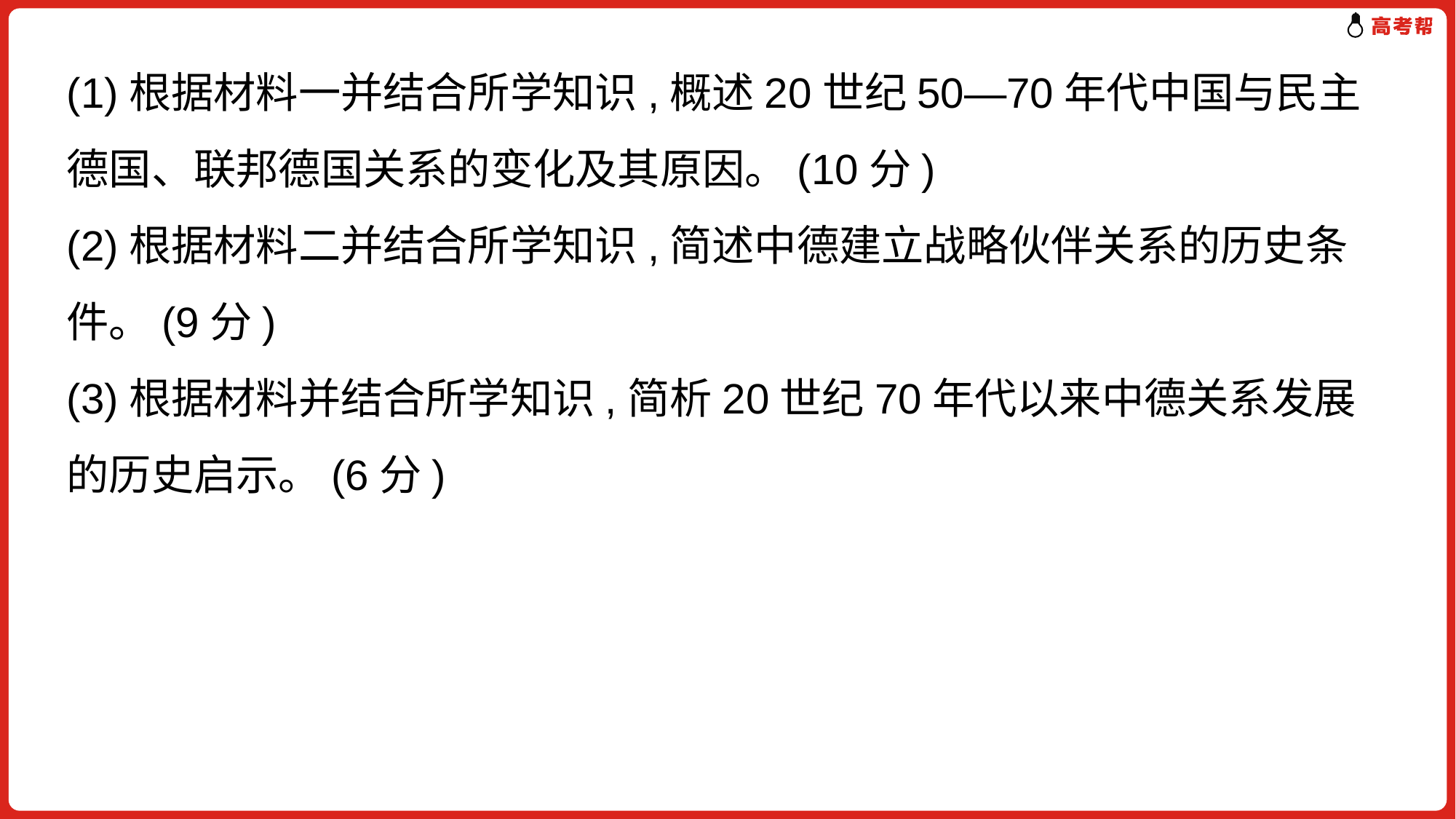

(1)根据材料一并结合所学知识,概述20世纪50—70年代中国与民主德国、联邦德国关系的变化及其原因。(10分)
(2)根据材料二并结合所学知识,简述中德建立战略伙伴关系的历史条件。(9分)
(3)根据材料并结合所学知识,简析20世纪70年代以来中德关系发展的历史启示。(6分)